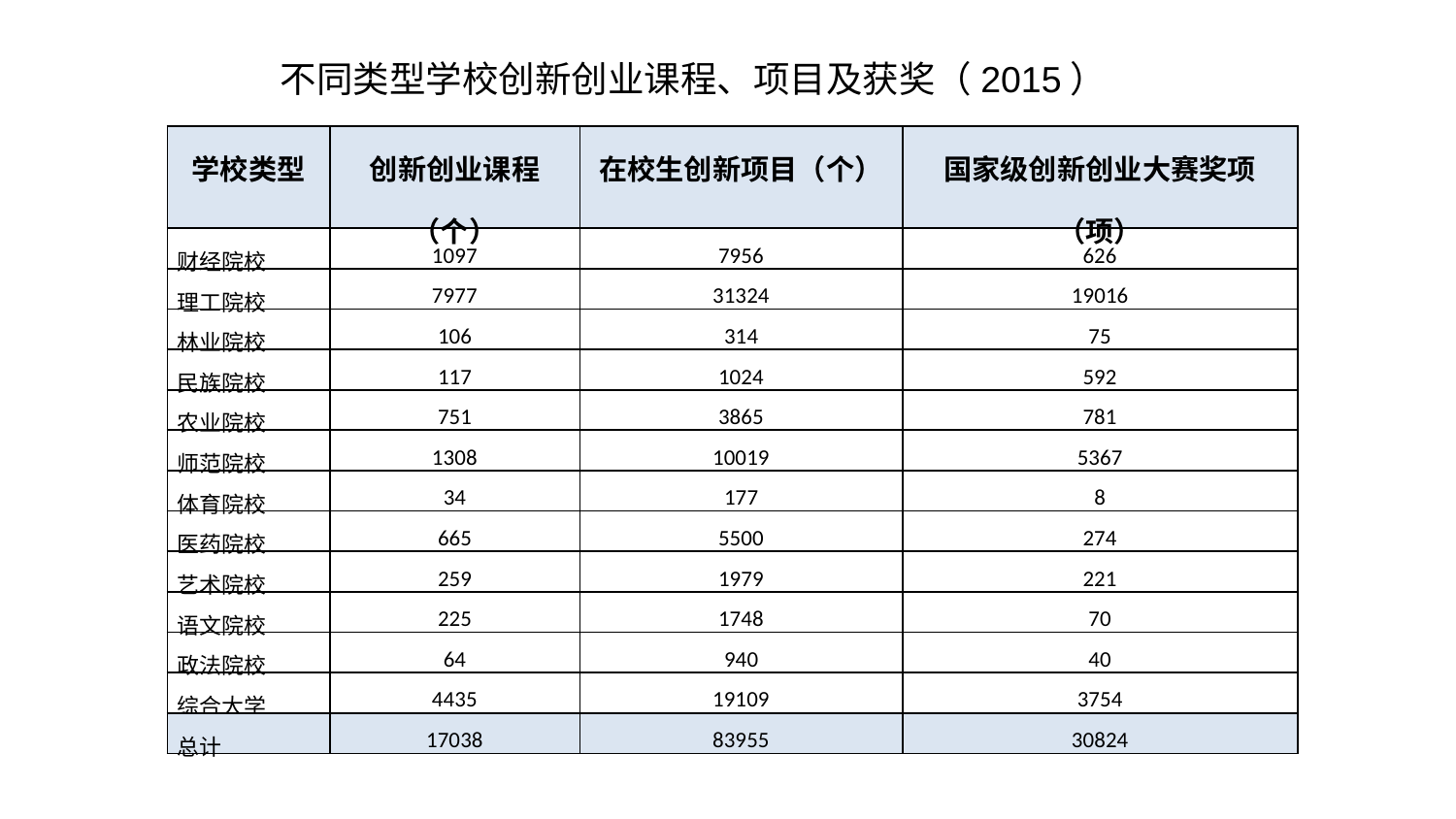

不同类型学校创新创业课程、项目及获奖（2015）
| 学校类型 | 创新创业课程（个） | 在校生创新项目（个） | 国家级创新创业大赛奖项（项） |
| --- | --- | --- | --- |
| 财经院校 | 1097 | 7956 | 626 |
| 理工院校 | 7977 | 31324 | 19016 |
| 林业院校 | 106 | 314 | 75 |
| 民族院校 | 117 | 1024 | 592 |
| 农业院校 | 751 | 3865 | 781 |
| 师范院校 | 1308 | 10019 | 5367 |
| 体育院校 | 34 | 177 | 8 |
| 医药院校 | 665 | 5500 | 274 |
| 艺术院校 | 259 | 1979 | 221 |
| 语文院校 | 225 | 1748 | 70 |
| 政法院校 | 64 | 940 | 40 |
| 综合大学 | 4435 | 19109 | 3754 |
| 总计 | 17038 | 83955 | 30824 |